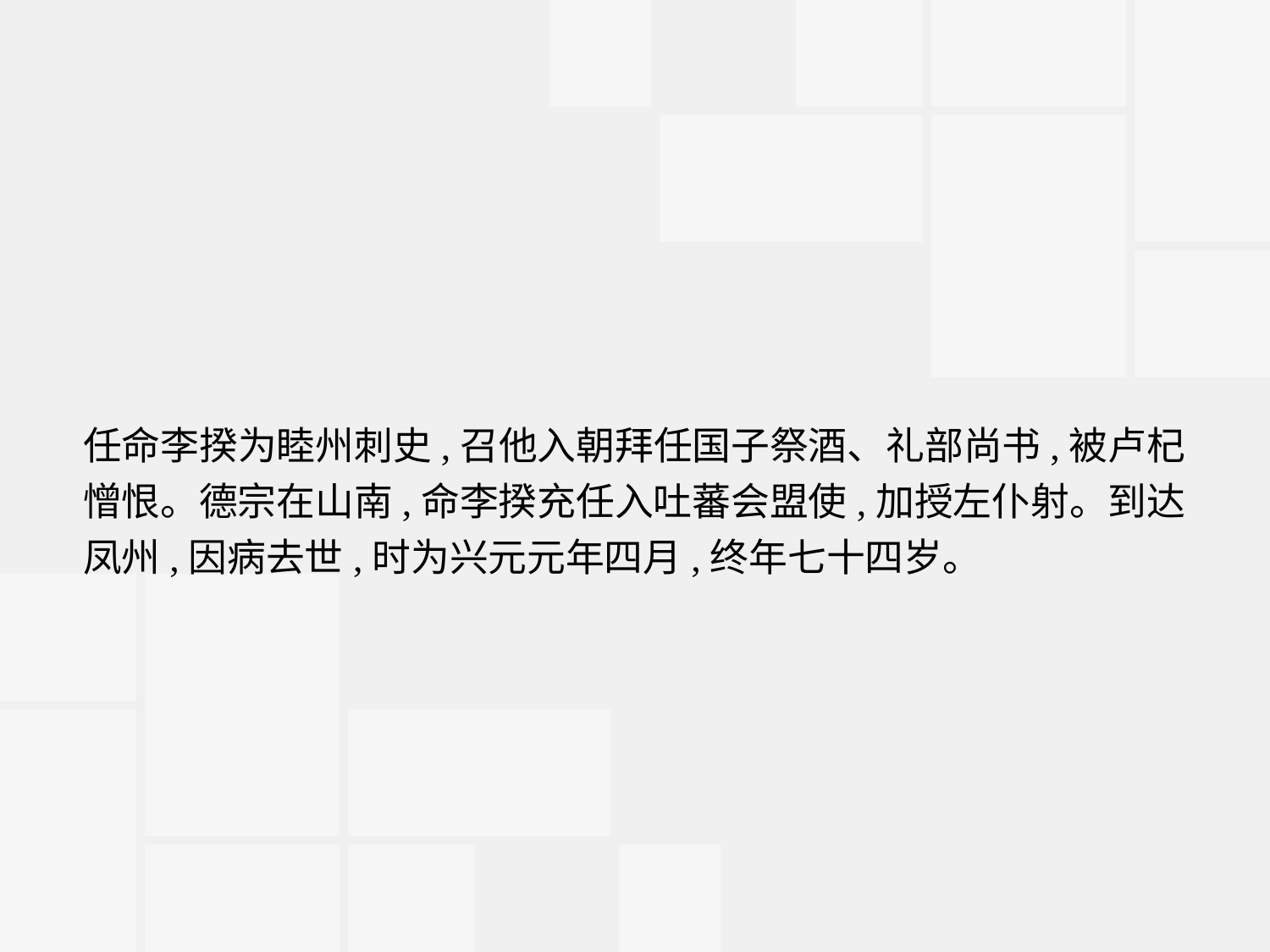

任命李揆为睦州刺史,召他入朝拜任国子祭酒、礼部尚书,被卢杞憎恨。德宗在山南,命李揆充任入吐蕃会盟使,加授左仆射。到达凤州,因病去世,时为兴元元年四月,终年七十四岁。